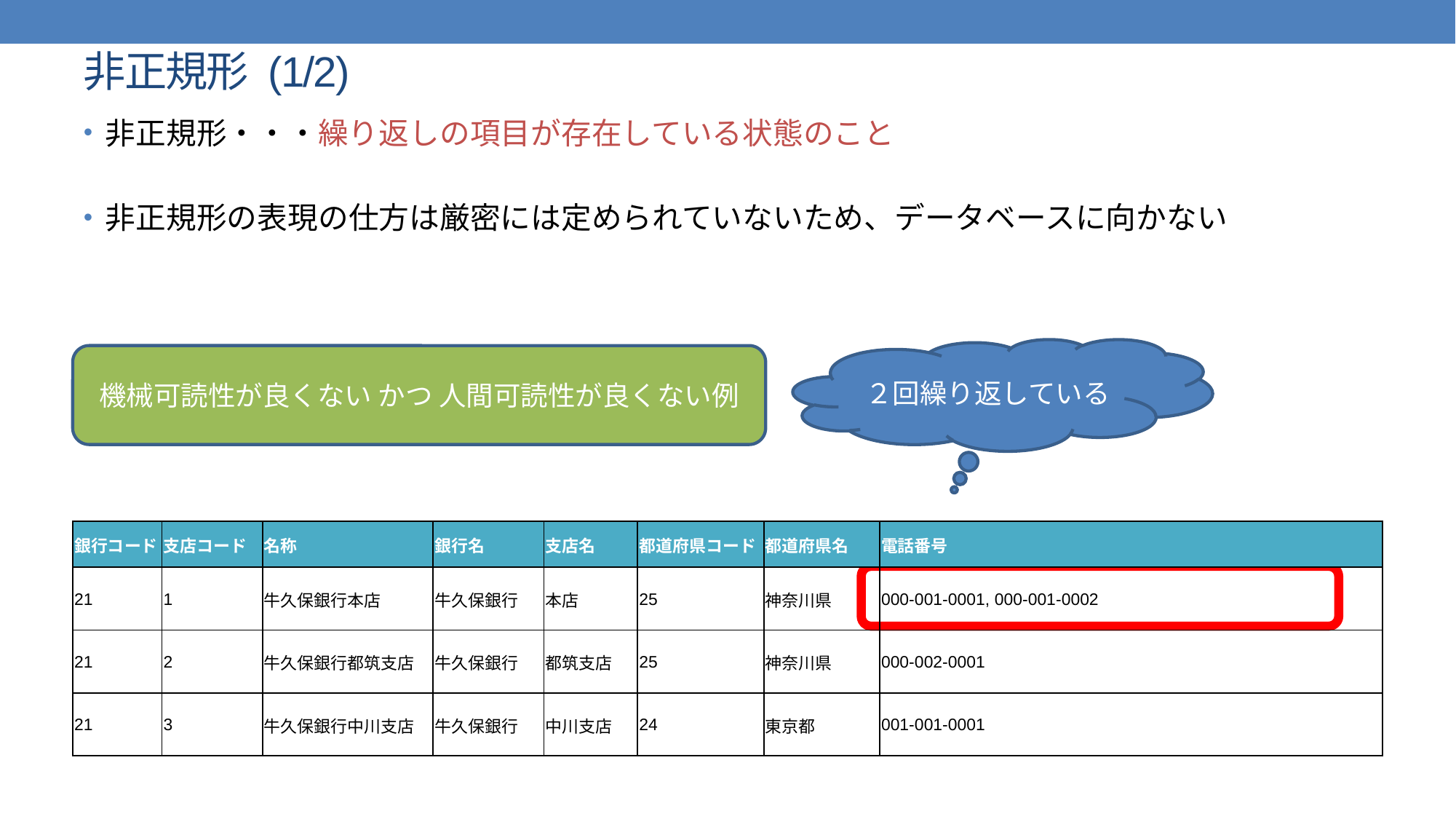

# 非正規形 (1/2)
非正規形・・・繰り返しの項目が存在している状態のこと

非正規形の表現の仕方は厳密には定められていないため、データベースに向かない
２回繰り返している
機械可読性が良くない かつ 人間可読性が良くない例
| 銀行コード | 支店コード | 名称 | 銀行名 | 支店名 | 都道府県コード | 都道府県名 | 電話番号 |
| --- | --- | --- | --- | --- | --- | --- | --- |
| 21 | 1 | 牛久保銀行本店 | 牛久保銀行 | 本店 | 25 | 神奈川県 | 000-001-0001, 000-001-0002 |
| 21 | 2 | 牛久保銀行都筑支店 | 牛久保銀行 | 都筑支店 | 25 | 神奈川県 | 000-002-0001 |
| 21 | 3 | 牛久保銀行中川支店 | 牛久保銀行 | 中川支店 | 24 | 東京都 | 001-001-0001 |